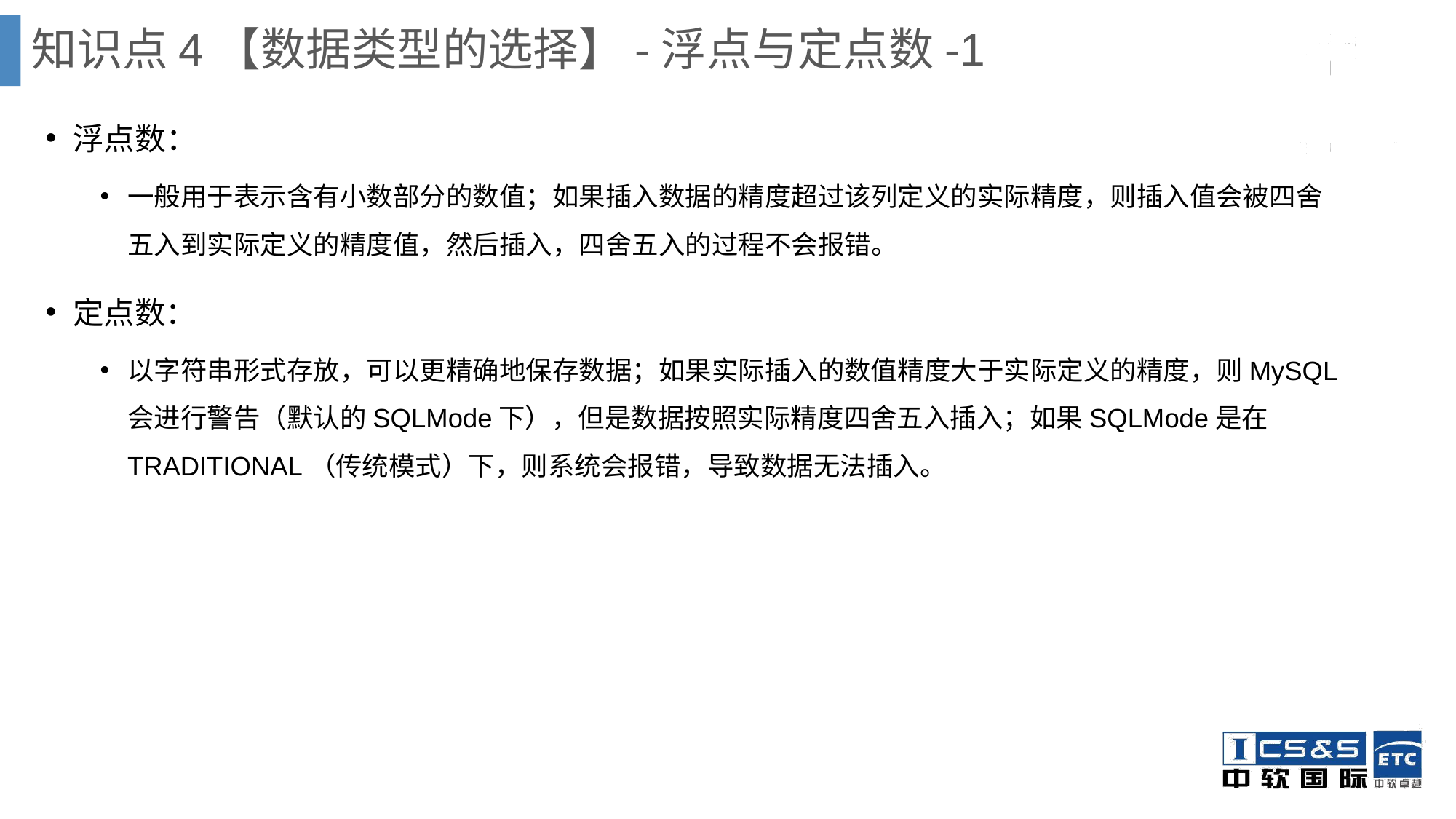

知识点4【数据类型的选择】-浮点与定点数-1
浮点数：
一般用于表示含有小数部分的数值；如果插入数据的精度超过该列定义的实际精度，则插入值会被四舍五入到实际定义的精度值，然后插入，四舍五入的过程不会报错。
定点数：
以字符串形式存放，可以更精确地保存数据；如果实际插入的数值精度大于实际定义的精度，则MySQL会进行警告（默认的SQLMode下），但是数据按照实际精度四舍五入插入；如果SQLMode是在TRADITIONAL（传统模式）下，则系统会报错，导致数据无法插入。